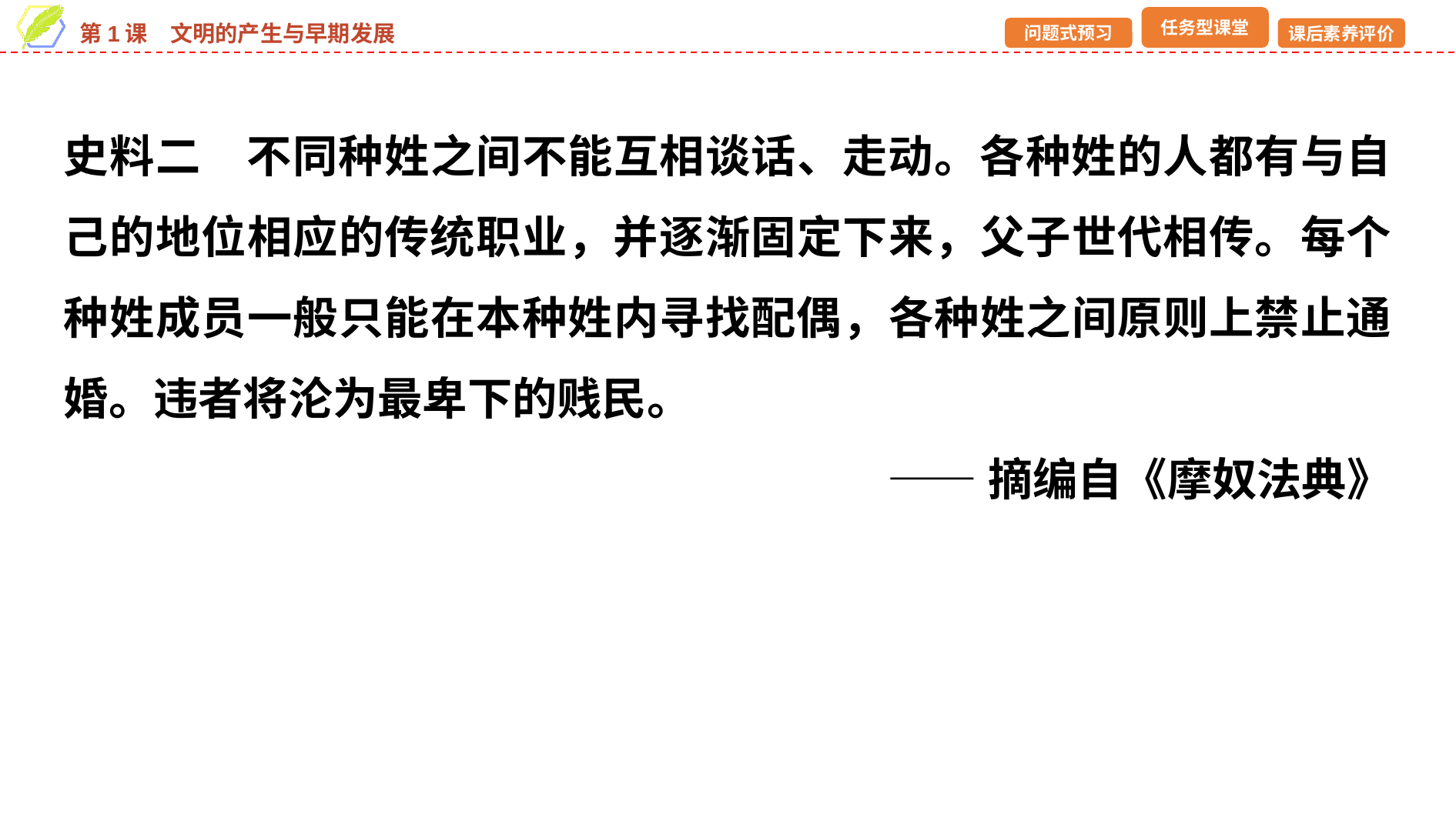

史料二　不同种姓之间不能互相谈话、走动。各种姓的人都有与自己的地位相应的传统职业，并逐渐固定下来，父子世代相传。每个种姓成员一般只能在本种姓内寻找配偶，各种姓之间原则上禁止通婚。违者将沦为最卑下的贱民。
——摘编自《摩奴法典》